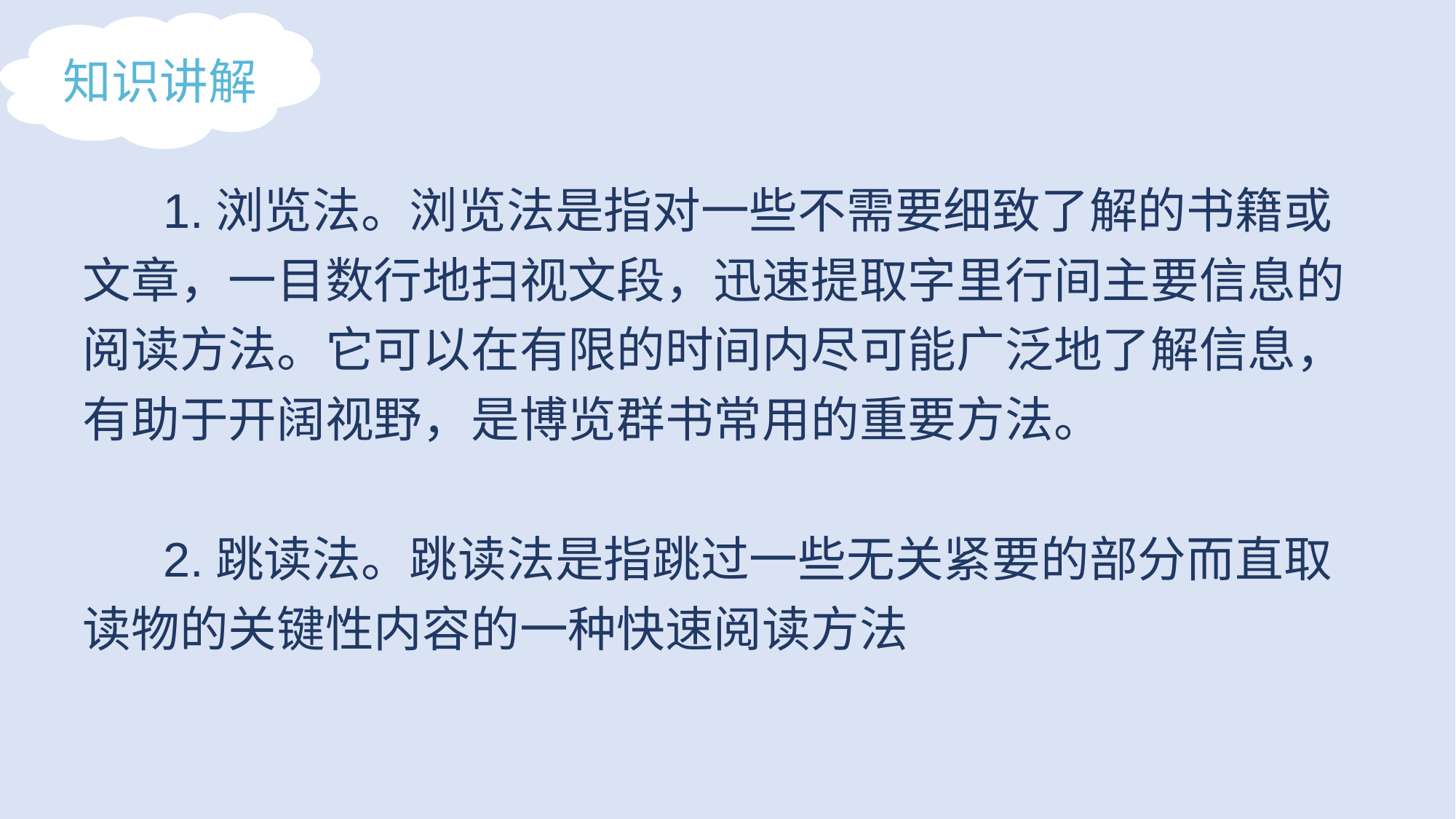

知识讲解
      1.浏览法。浏览法是指对一些不需要细致了解的书籍或文章，一目数行地扫视文段，迅速提取字里行间主要信息的阅读方法。它可以在有限的时间内尽可能广泛地了解信息，有助于开阔视野，是博览群书常用的重要方法。

      2.跳读法。跳读法是指跳过一些无关紧要的部分而直取读物的关键性内容的一种快速阅读方法